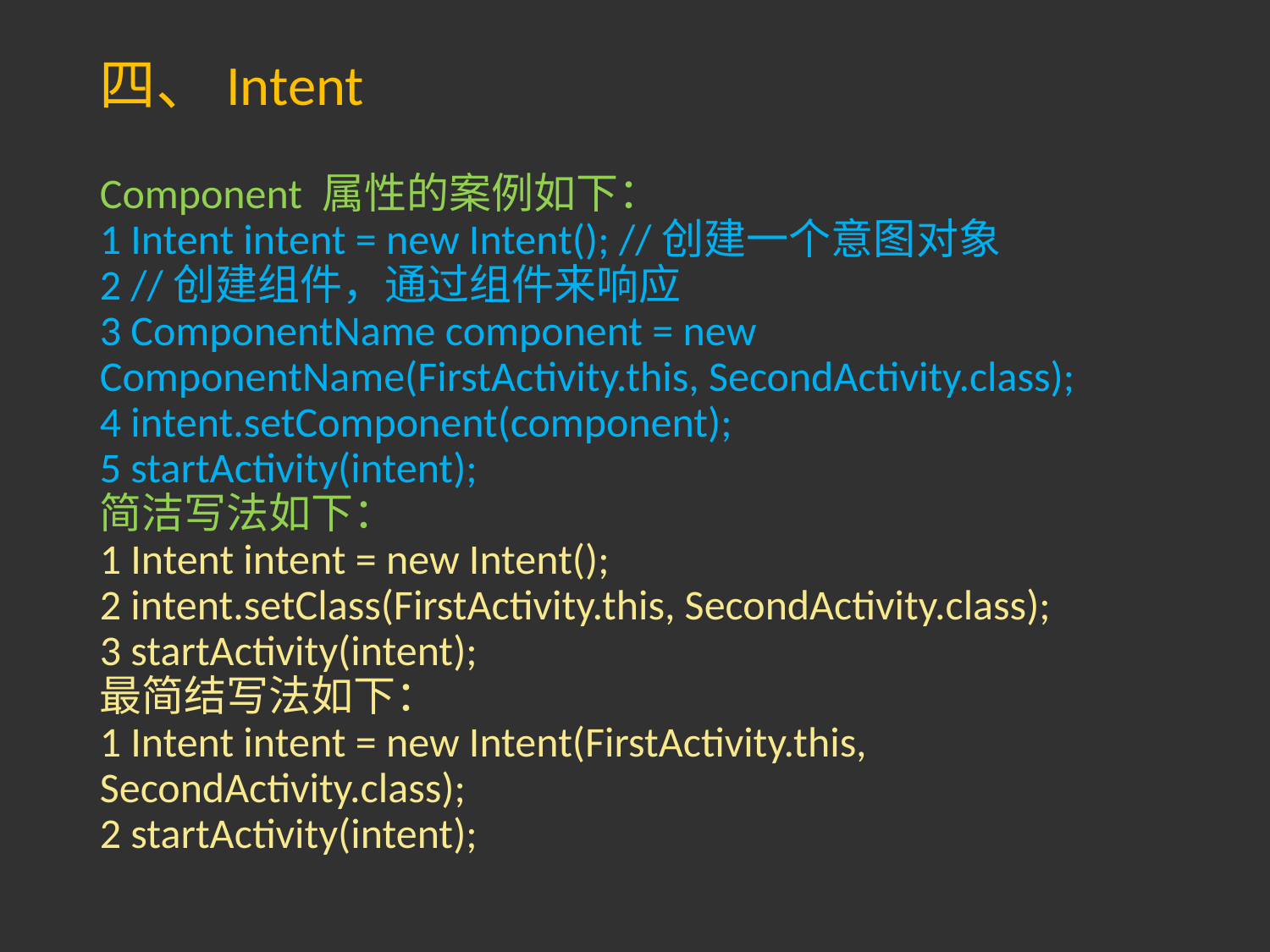

# 四、Intent
Component 属性的案例如下：
1 Intent intent = new Intent(); //创建一个意图对象
2 //创建组件，通过组件来响应
3 ComponentName component = new ComponentName(FirstActivity.this, SecondActivity.class);
4 intent.setComponent(component);
5 startActivity(intent);
简洁写法如下：
1 Intent intent = new Intent();
2 intent.setClass(FirstActivity.this, SecondActivity.class);
3 startActivity(intent);
最简结写法如下：
1 Intent intent = new Intent(FirstActivity.this, SecondActivity.class);
2 startActivity(intent);